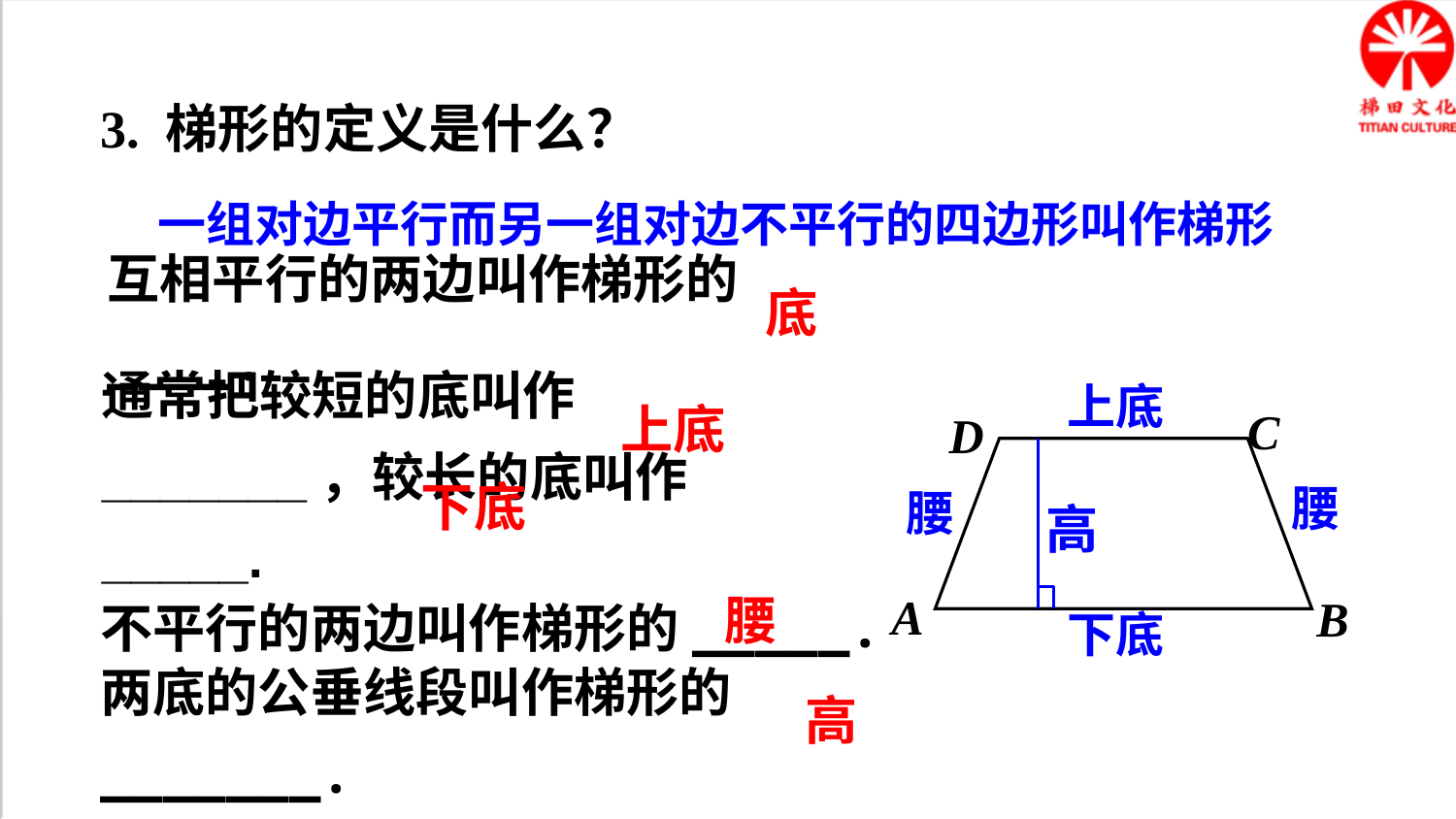

3. 梯形的定义是什么？
一组对边平行而另一组对边不平行的四边形叫作梯形
互相平行的两边叫作梯形的____.
底
上底
通常把较短的底叫作_______，较长的底叫作_____.
C
D

A
B
上底
下底
腰
腰
高
不平行的两边叫作梯形的_____.
腰
下底
两底的公垂线段叫作梯形的_______.
高